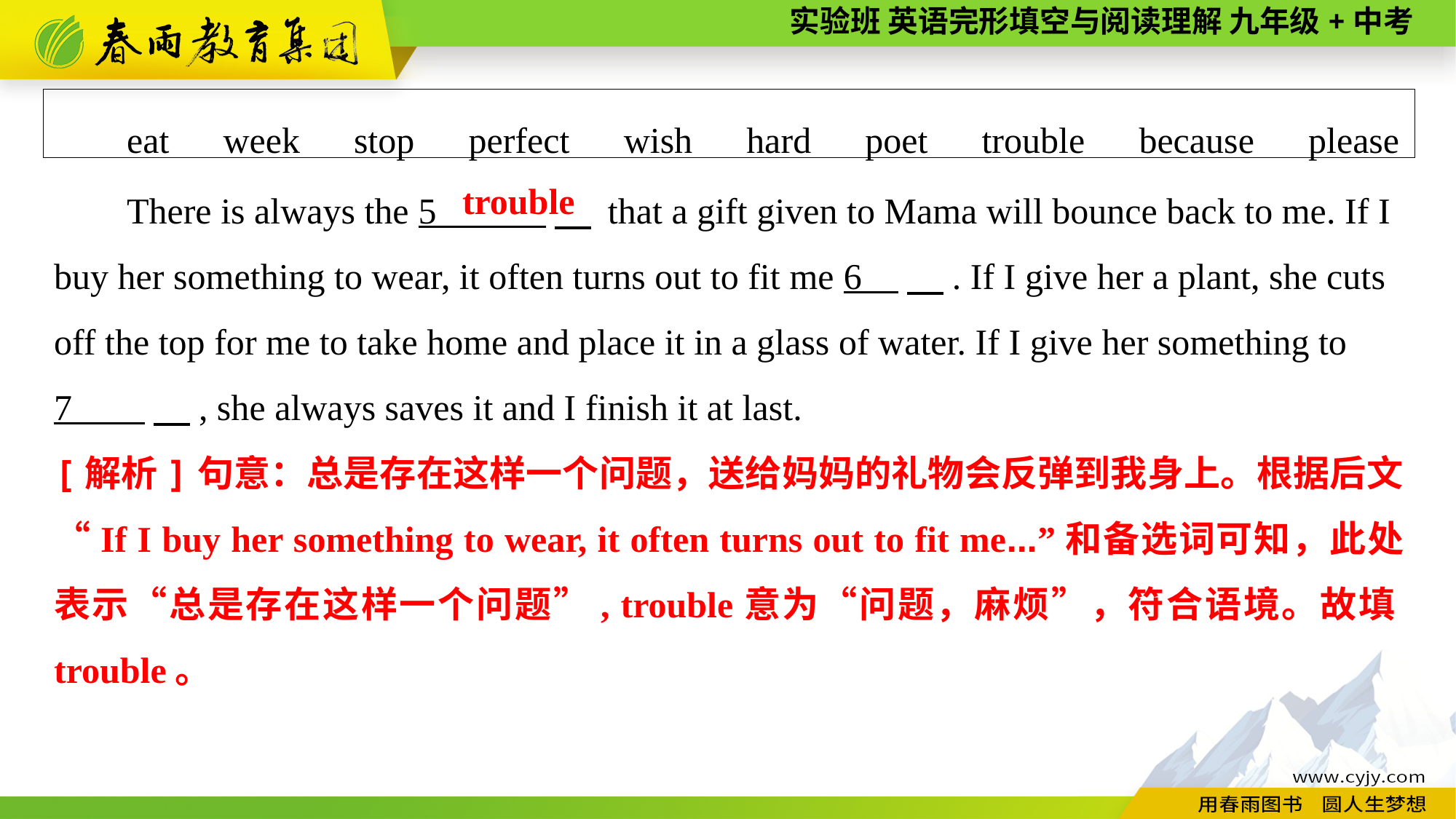

eat　week　stop　perfect　wish　hard　poet　trouble　because　please
There is always the 5            　 that a gift given to Mama will bounce back to me. If I buy her something to wear, it often turns out to fit me 6    　. If I give her a plant, she cuts off the top for me to take home and place it in a glass of water. If I give her something to
7        　, she always saves it and I finish it at last.
trouble
[解析]句意：总是存在这样一个问题，送给妈妈的礼物会反弹到我身上。根据后文“If I buy her something to wear, it often turns out to fit me...”和备选词可知，此处表示“总是存在这样一个问题”, trouble意为“问题，麻烦”，符合语境。故填trouble。